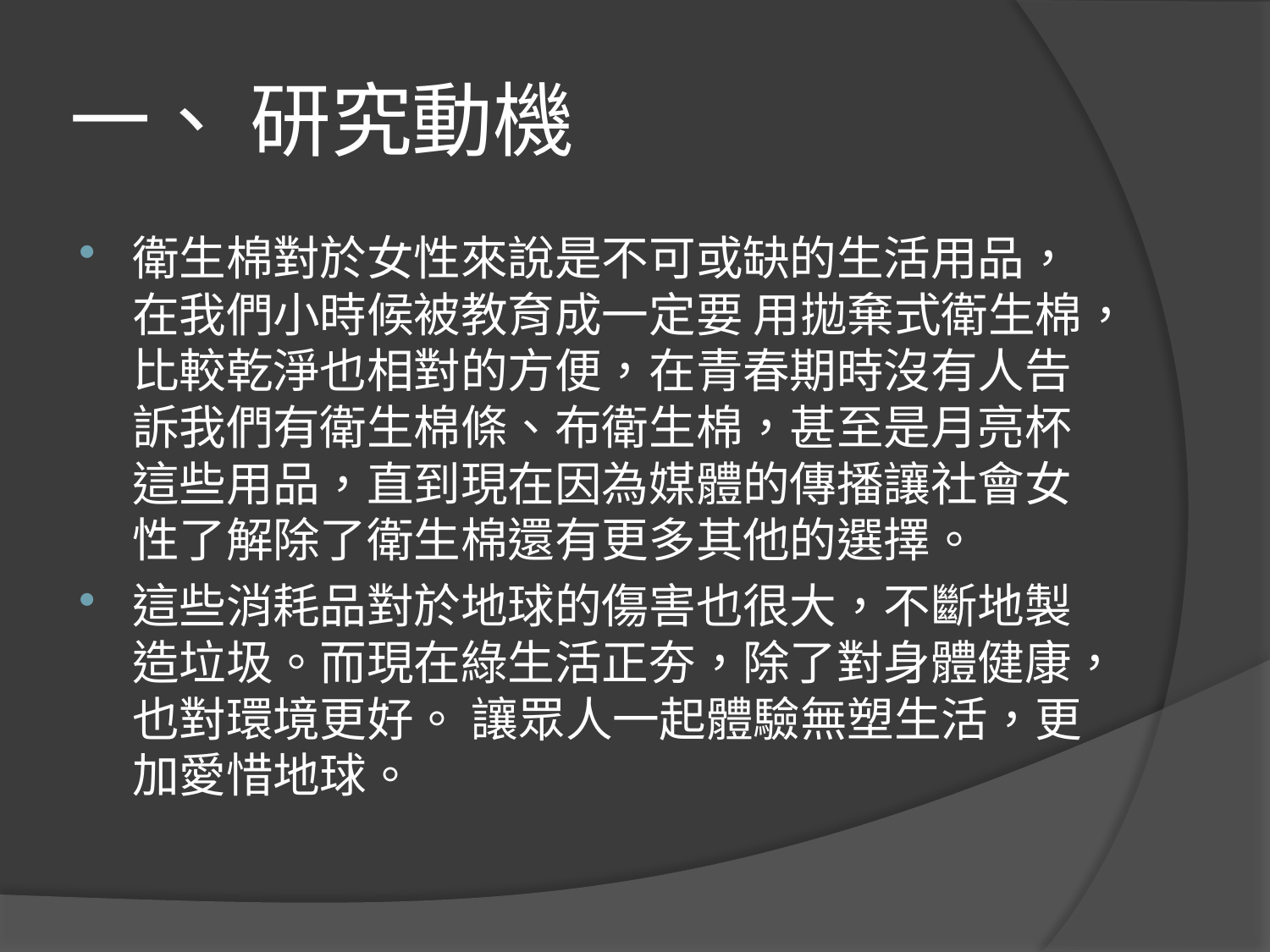

# 一、 研究動機
衛生棉對於女性來說是不可或缺的生活用品，在我們小時候被教育成一定要 用拋棄式衛生棉，比較乾淨也相對的方便，在青春期時沒有人告訴我們有衛生棉條、布衛生棉，甚至是月亮杯這些用品，直到現在因為媒體的傳播讓社會女性了解除了衛生棉還有更多其他的選擇。
這些消耗品對於地球的傷害也很大，不斷地製造垃圾。而現在綠生活正夯，除了對身體健康，也對環境更好。 讓眾人一起體驗無塑生活，更加愛惜地球。